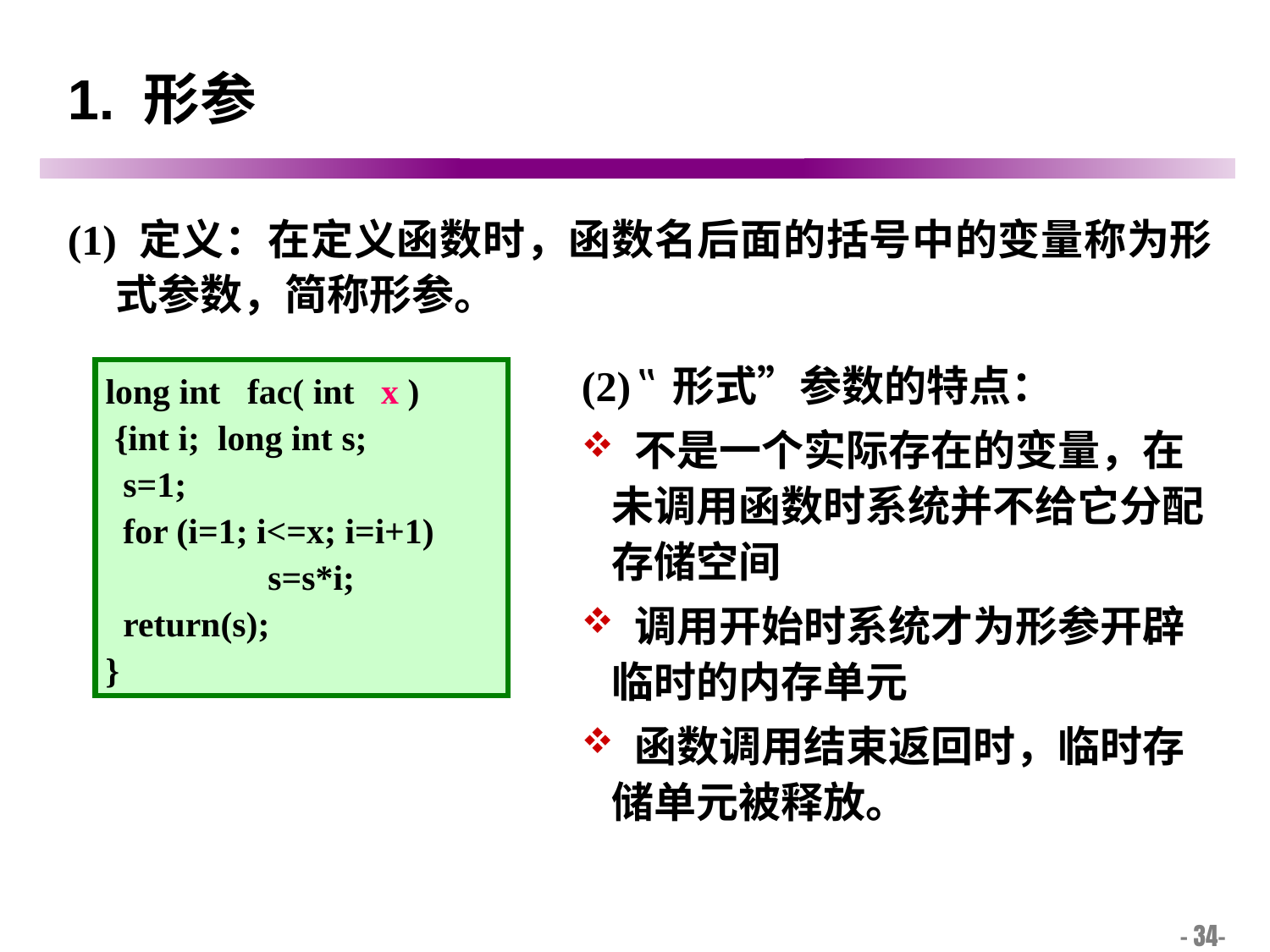

# 1. 形参
(1) 定义：在定义函数时，函数名后面的括号中的变量称为形式参数，简称形参。
(2) “形式”参数的特点：
 不是一个实际存在的变量，在未调用函数时系统并不给它分配存储空间
 调用开始时系统才为形参开辟临时的内存单元
 函数调用结束返回时，临时存储单元被释放。
long int   fac( int   x )
 {int i;  long int s;
  s=1;
  for (i=1; i<=x; i=i+1)
	    s=s*i;
  return(s);
}
 - 34-